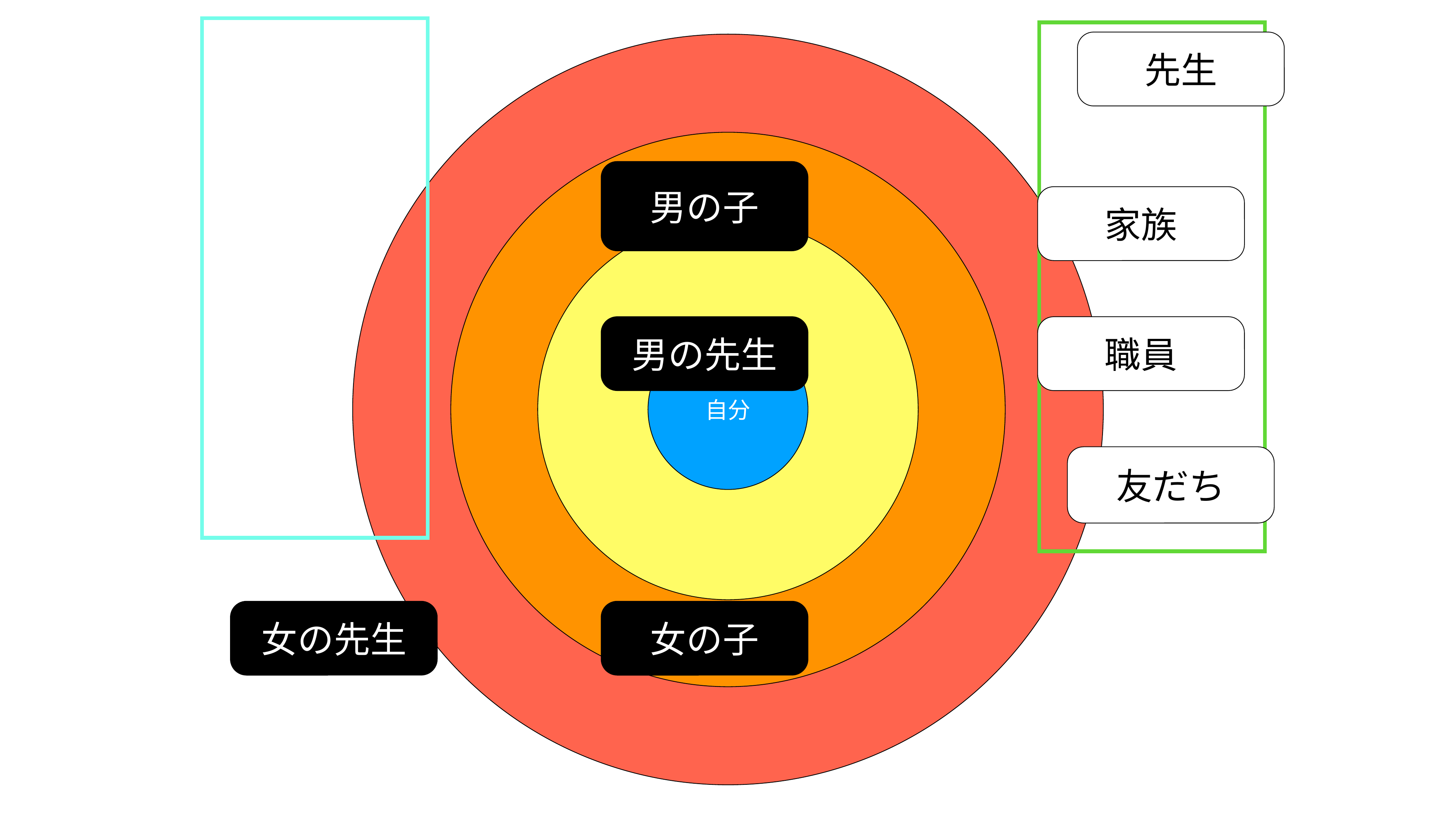

先生

男の子
家族

男の先生
職員
自分
友だち
女の先生
女の子